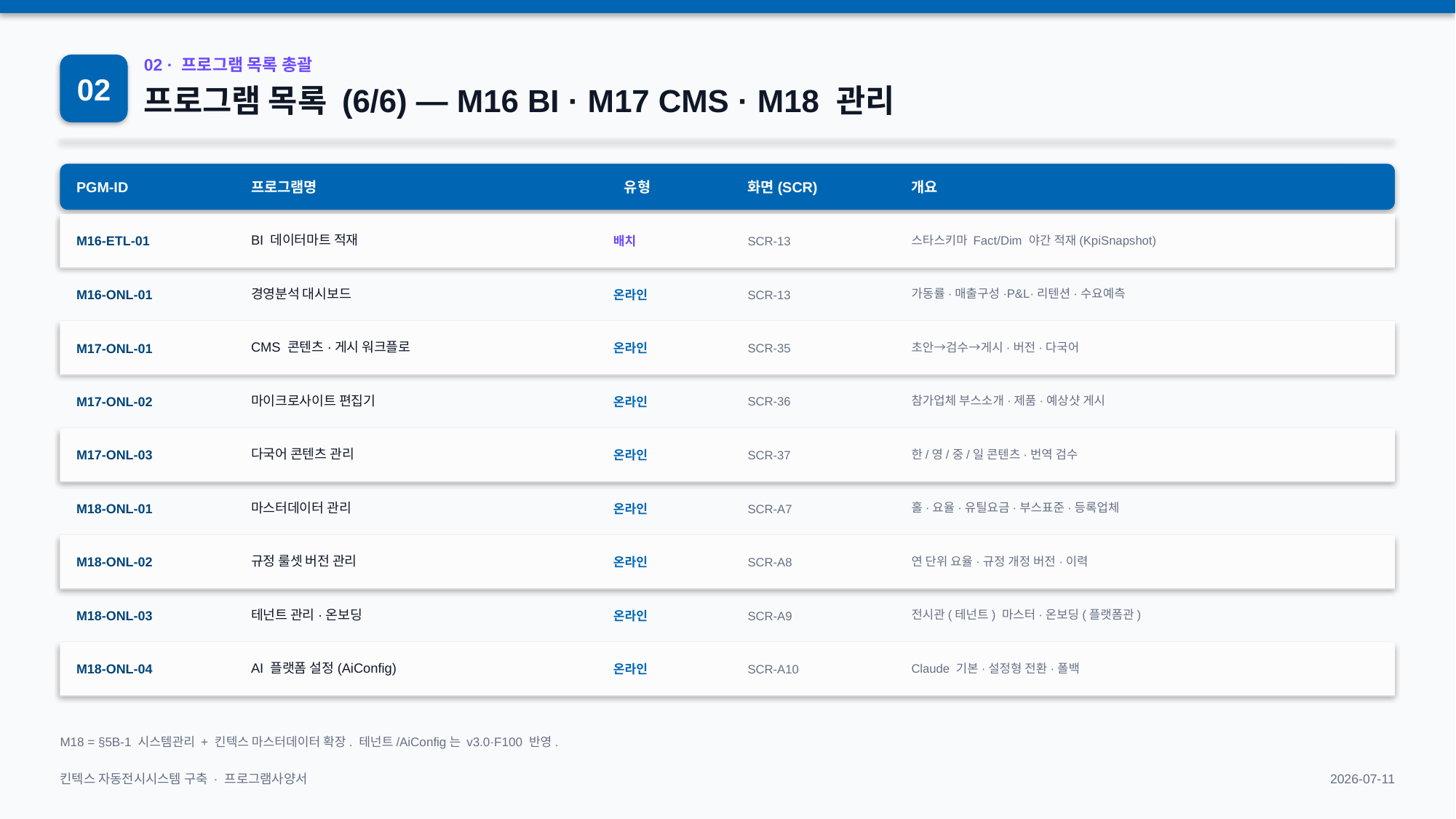

02
02 · 프로그램 목록 총괄
프로그램 목록 (6/6) — M16 BI · M17 CMS · M18 관리

PGM-ID
프로그램명
유형
화면(SCR)
개요

M16-ETL-01
BI 데이터마트 적재
배치
SCR-13
스타스키마 Fact/Dim 야간 적재(KpiSnapshot)

M16-ONL-01
경영분석 대시보드
온라인
SCR-13
가동률·매출구성·P&L·리텐션·수요예측

M17-ONL-01
CMS 콘텐츠·게시 워크플로
온라인
SCR-35
초안→검수→게시·버전·다국어

M17-ONL-02
마이크로사이트 편집기
온라인
SCR-36
참가업체 부스소개·제품·예상샷 게시

M17-ONL-03
다국어 콘텐츠 관리
온라인
SCR-37
한/영/중/일 콘텐츠·번역 검수

M18-ONL-01
마스터데이터 관리
온라인
SCR-A7
홀·요율·유틸요금·부스표준·등록업체

M18-ONL-02
규정 룰셋 버전 관리
온라인
SCR-A8
연 단위 요율·규정 개정 버전·이력

M18-ONL-03
테넌트 관리·온보딩
온라인
SCR-A9
전시관(테넌트) 마스터·온보딩(플랫폼관)

M18-ONL-04
AI 플랫폼 설정(AiConfig)
온라인
SCR-A10
Claude 기본·설정형 전환·폴백

M18 = §5B-1 시스템관리 + 킨텍스 마스터데이터 확장. 테넌트/AiConfig는 v3.0·F100 반영.
킨텍스 자동전시시스템 구축 · 프로그램사양서
2026-07-11